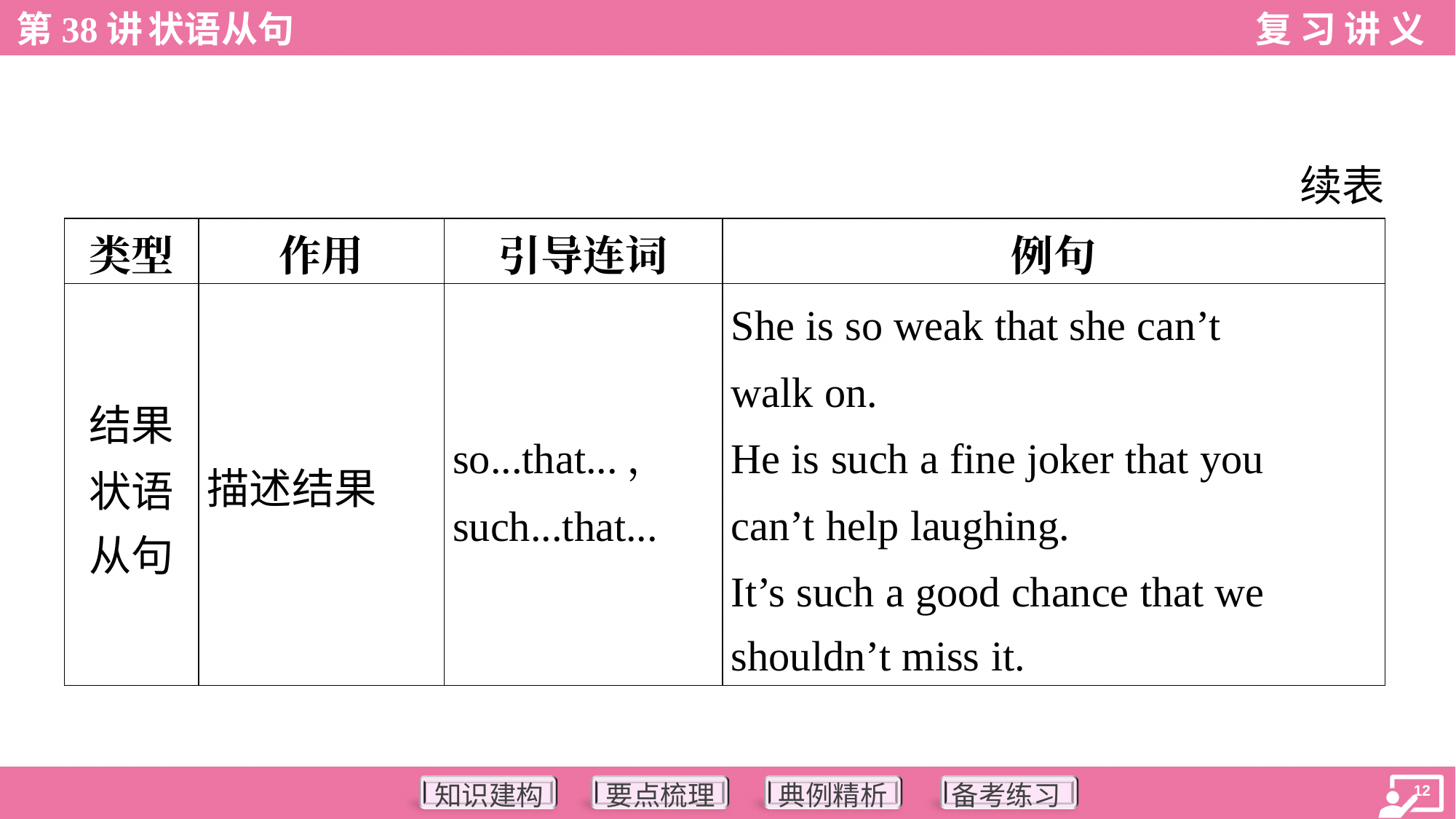

续表
| 类型 | 作用 | 引导连词 | 例句 |
| --- | --- | --- | --- |
| 结果 状语 从句 | 描述结果 | so...that...， such...that... | She is so weak that she can’t walk on. He is such a fine joker that you can’t help laughing. It’s such a good chance that we shouldn’t miss it. |